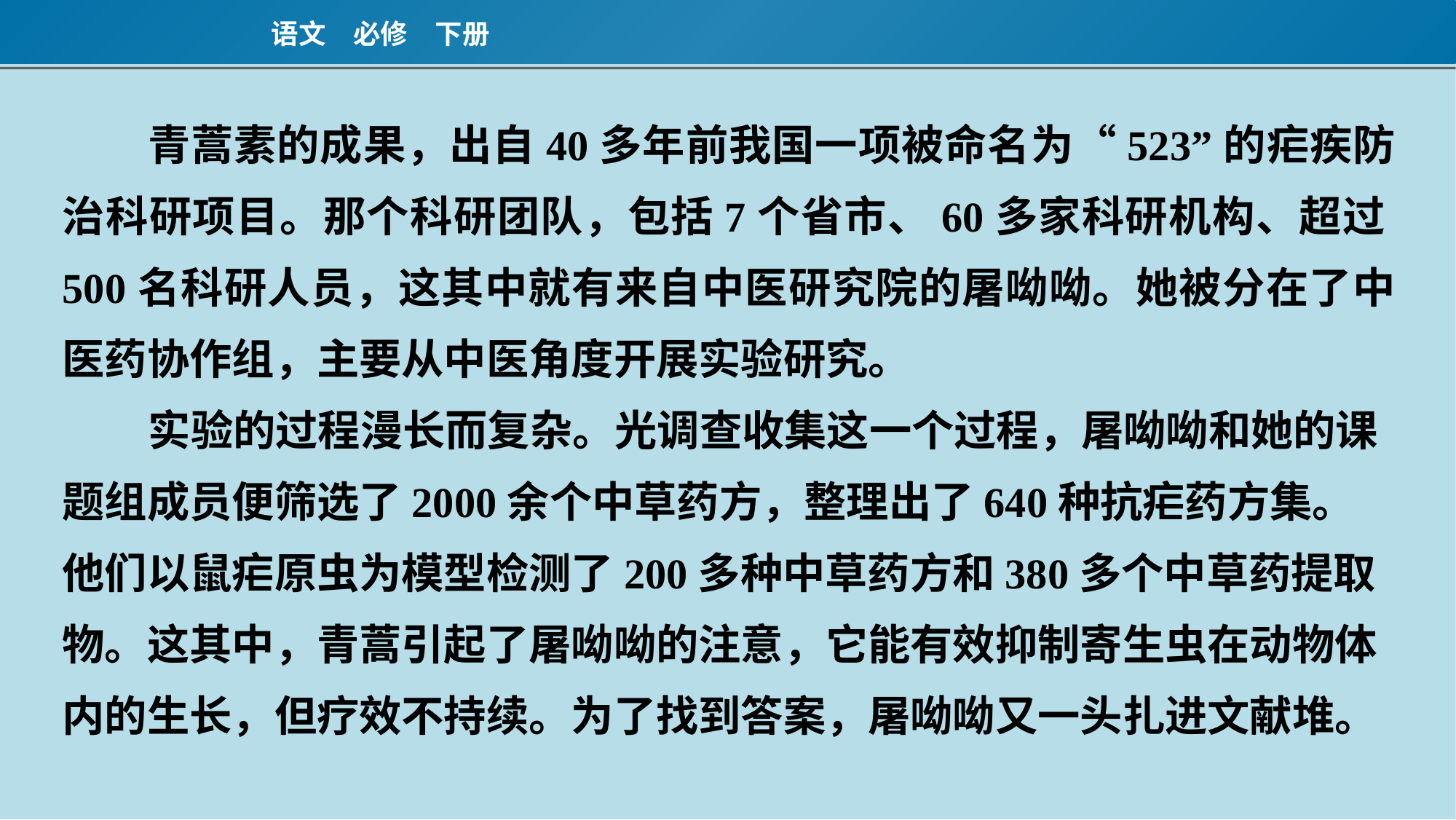

青蒿素的成果，出自40多年前我国一项被命名为“523”的疟疾防治科研项目。那个科研团队，包括7个省市、60多家科研机构、超过500名科研人员，这其中就有来自中医研究院的屠呦呦。她被分在了中医药协作组，主要从中医角度开展实验研究。
实验的过程漫长而复杂。光调查收集这一个过程，屠呦呦和她的课题组成员便筛选了2000余个中草药方，整理出了640种抗疟药方集。他们以鼠疟原虫为模型检测了200多种中草药方和380多个中草药提取物。这其中，青蒿引起了屠呦呦的注意，它能有效抑制寄生虫在动物体内的生长，但疗效不持续。为了找到答案，屠呦呦又一头扎进文献堆。